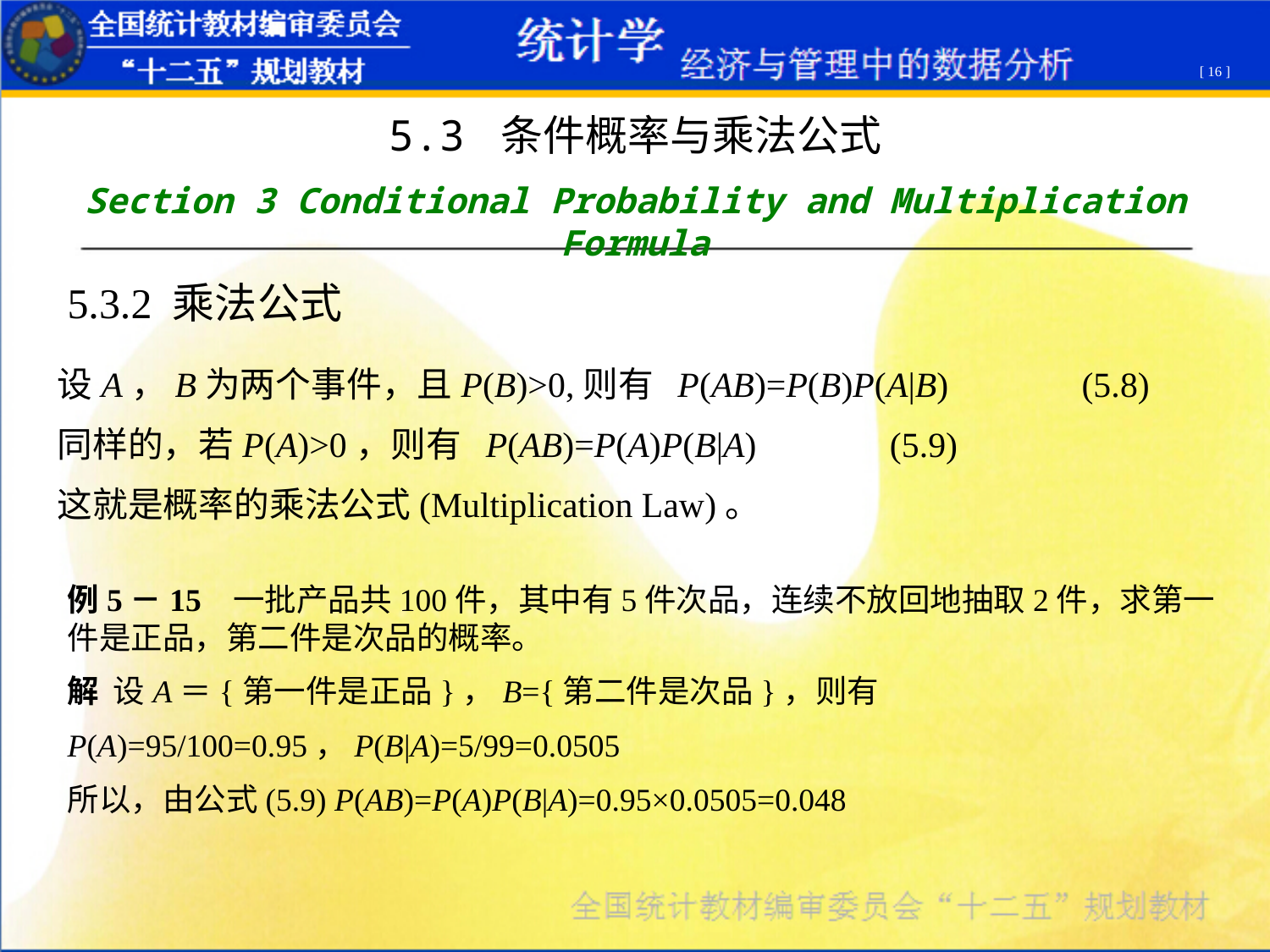

[ 16 ]
5.3 条件概率与乘法公式
Section 3 Conditional Probability and Multiplication Formula
5.3.2 乘法公式
设A，B为两个事件，且P(B)>0,则有  P(AB)=P(B)P(A|B)               (5.8)
同样的，若P(A)>0，则有  P(AB)=P(A)P(B|A)               (5.9)
这就是概率的乘法公式(Multiplication Law)。
例5－15   一批产品共100件，其中有5件次品，连续不放回地抽取2件，求第一件是正品，第二件是次品的概率。
解  设A＝{第一件是正品}，B={第二件是次品}，则有
P(A)=95/100=0.95，P(B|A)=5/99=0.0505
所以，由公式(5.9) P(AB)=P(A)P(B|A)=0.95×0.0505=0.048